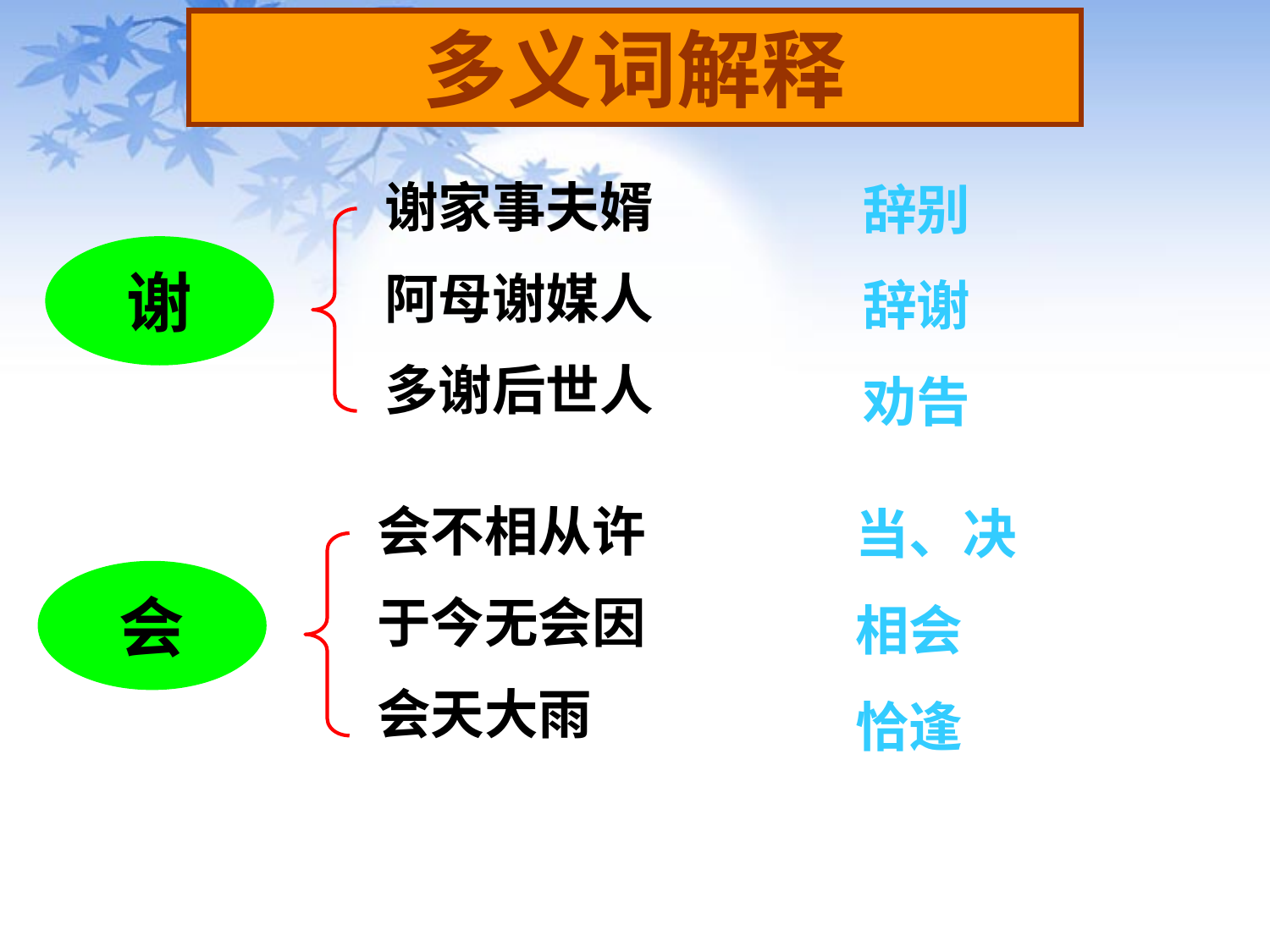

多义词解释
谢家事夫婿
阿母谢媒人
多谢后世人
辞别

谢
辞谢
劝告
会不相从许
于今无会因
会天大雨
当、决

会
相会
恰逢